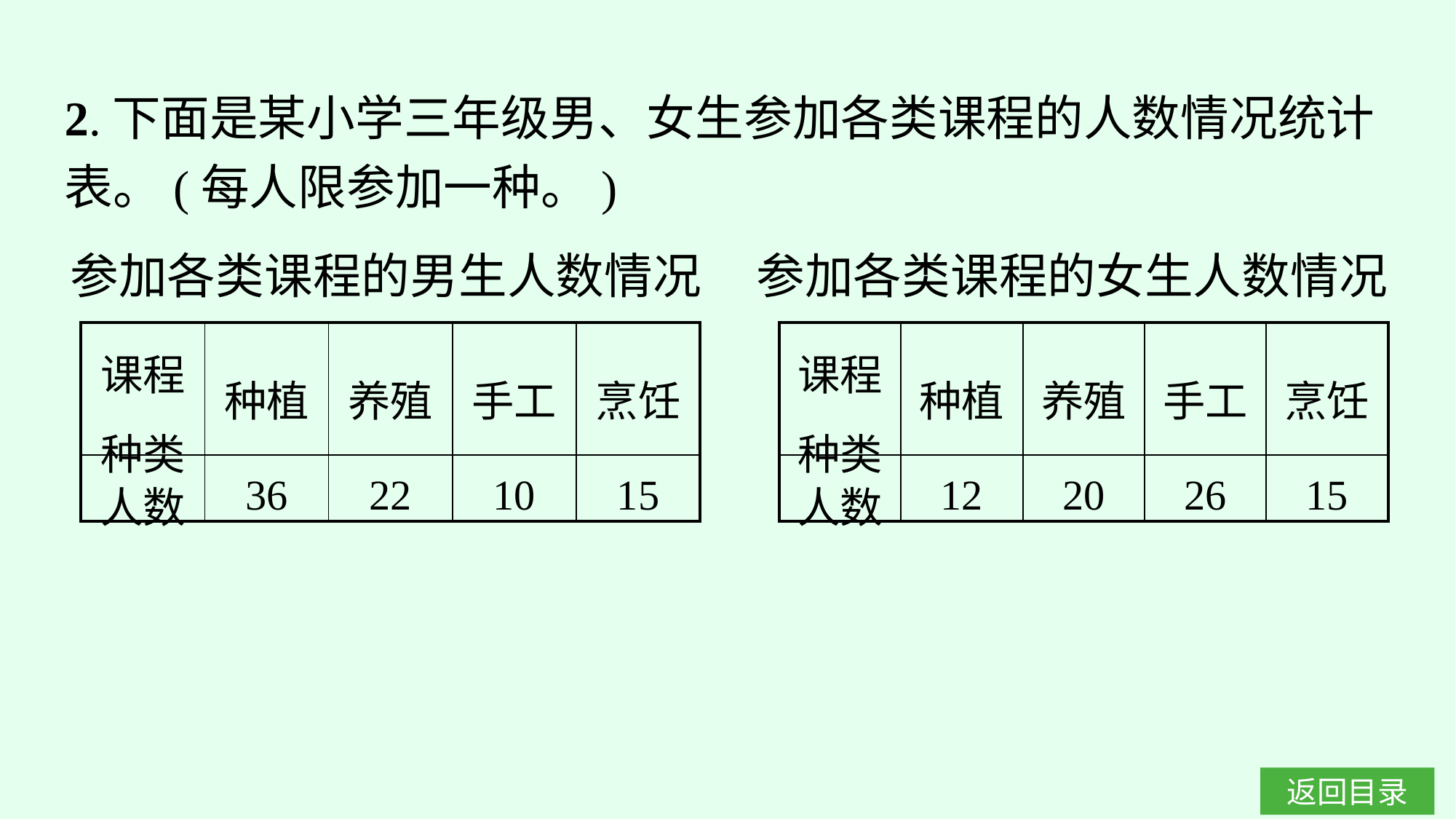

2.下面是某小学三年级男、女生参加各类课程的人数情况统计表。(每人限参加一种。)
参加各类课程的男生人数情况
参加各类课程的女生人数情况
| 课程种类 | 种植 | 养殖 | 手工 | 烹饪 |
| --- | --- | --- | --- | --- |
| 人数 | 36 | 22 | 10 | 15 |
| 课程种类 | 种植 | 养殖 | 手工 | 烹饪 |
| --- | --- | --- | --- | --- |
| 人数 | 12 | 20 | 26 | 15 |